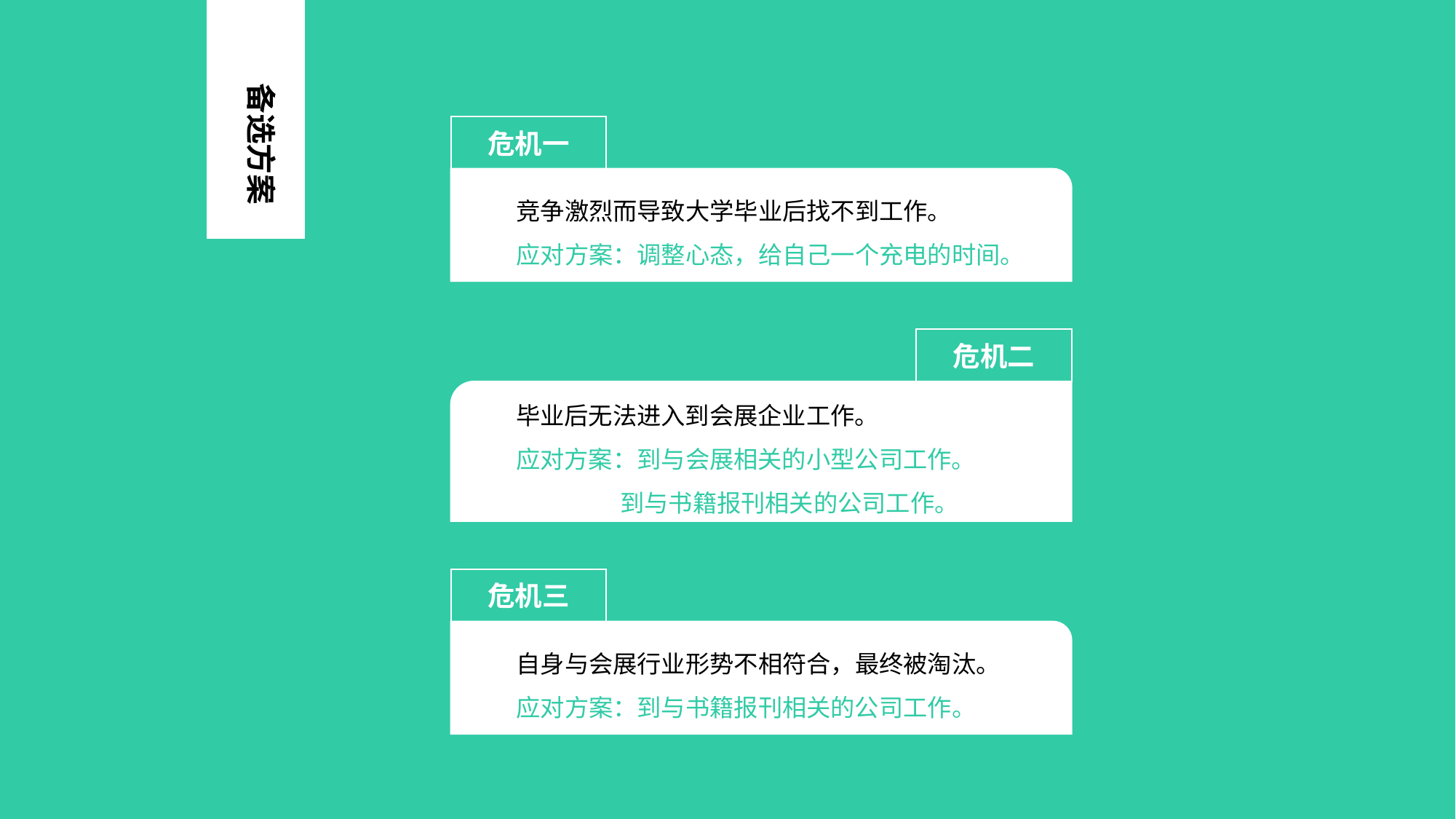

备选方案
危机一
竞争激烈而导致大学毕业后找不到工作。
应对方案：调整心态，给自己一个充电的时间。
危机二
毕业后无法进入到会展企业工作。
应对方案：到与会展相关的小型公司工作。
                  到与书籍报刊相关的公司工作。
危机三
自身与会展行业形势不相符合，最终被淘汰。
应对方案：到与书籍报刊相关的公司工作。